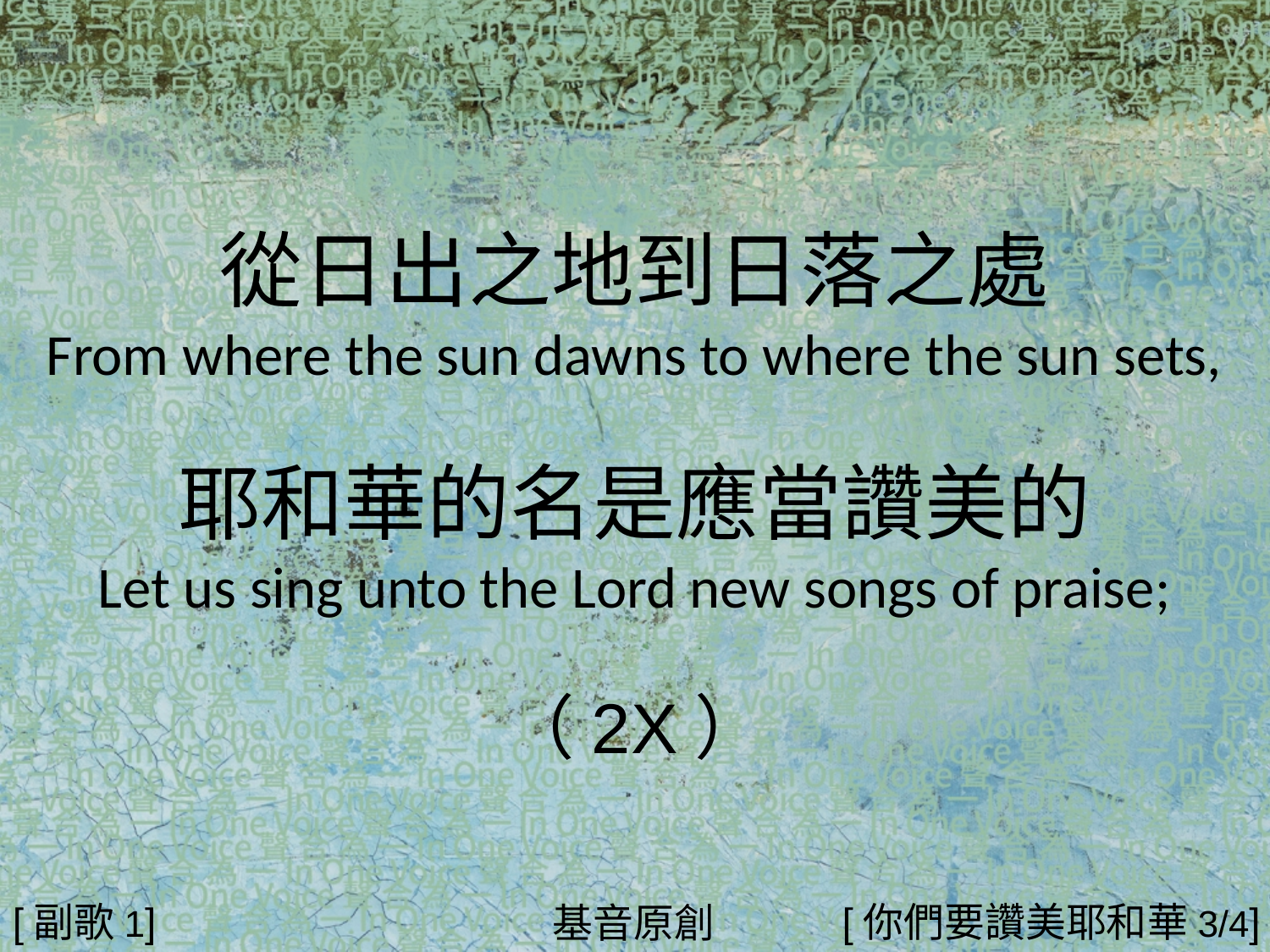

從日出之地到日落之處
From where the sun dawns to where the sun sets,

耶和華的名是應當讚美的
Let us sing unto the Lord new songs of praise;

（2X）
#

[副歌1]
[你們要讚美耶和華3/4]
基音原創